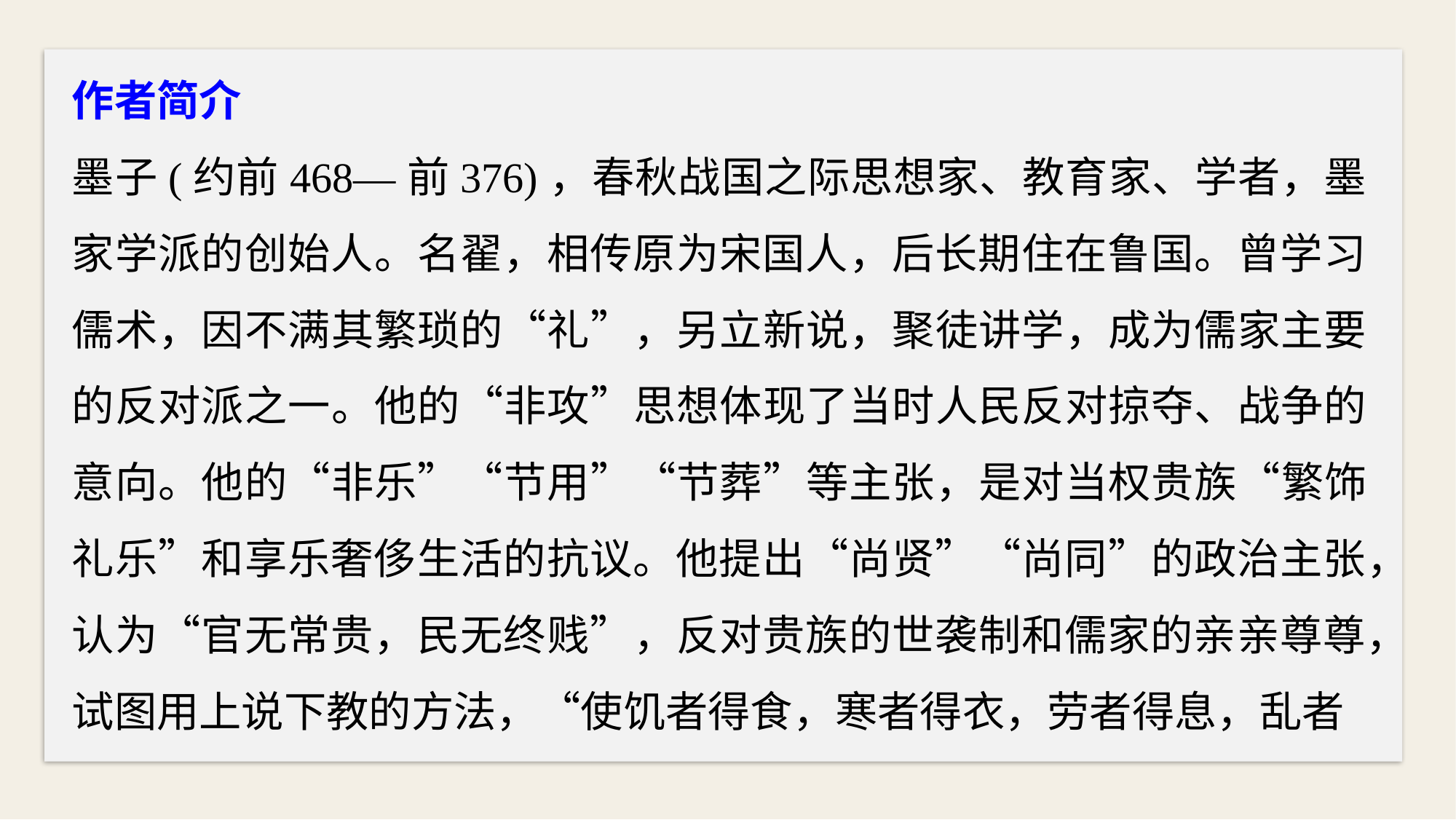

作者简介
墨子(约前468—前376)，春秋战国之际思想家、教育家、学者，墨家学派的创始人。名翟，相传原为宋国人，后长期住在鲁国。曾学习儒术，因不满其繁琐的“礼”，另立新说，聚徒讲学，成为儒家主要的反对派之一。他的“非攻”思想体现了当时人民反对掠夺、战争的意向。他的“非乐”“节用”“节葬”等主张，是对当权贵族“繁饰礼乐”和享乐奢侈生活的抗议。他提出“尚贤”“尚同”的政治主张，认为“官无常贵，民无终贱”，反对贵族的世袭制和儒家的亲亲尊尊，试图用上说下教的方法，“使饥者得食，寒者得衣，劳者得息，乱者